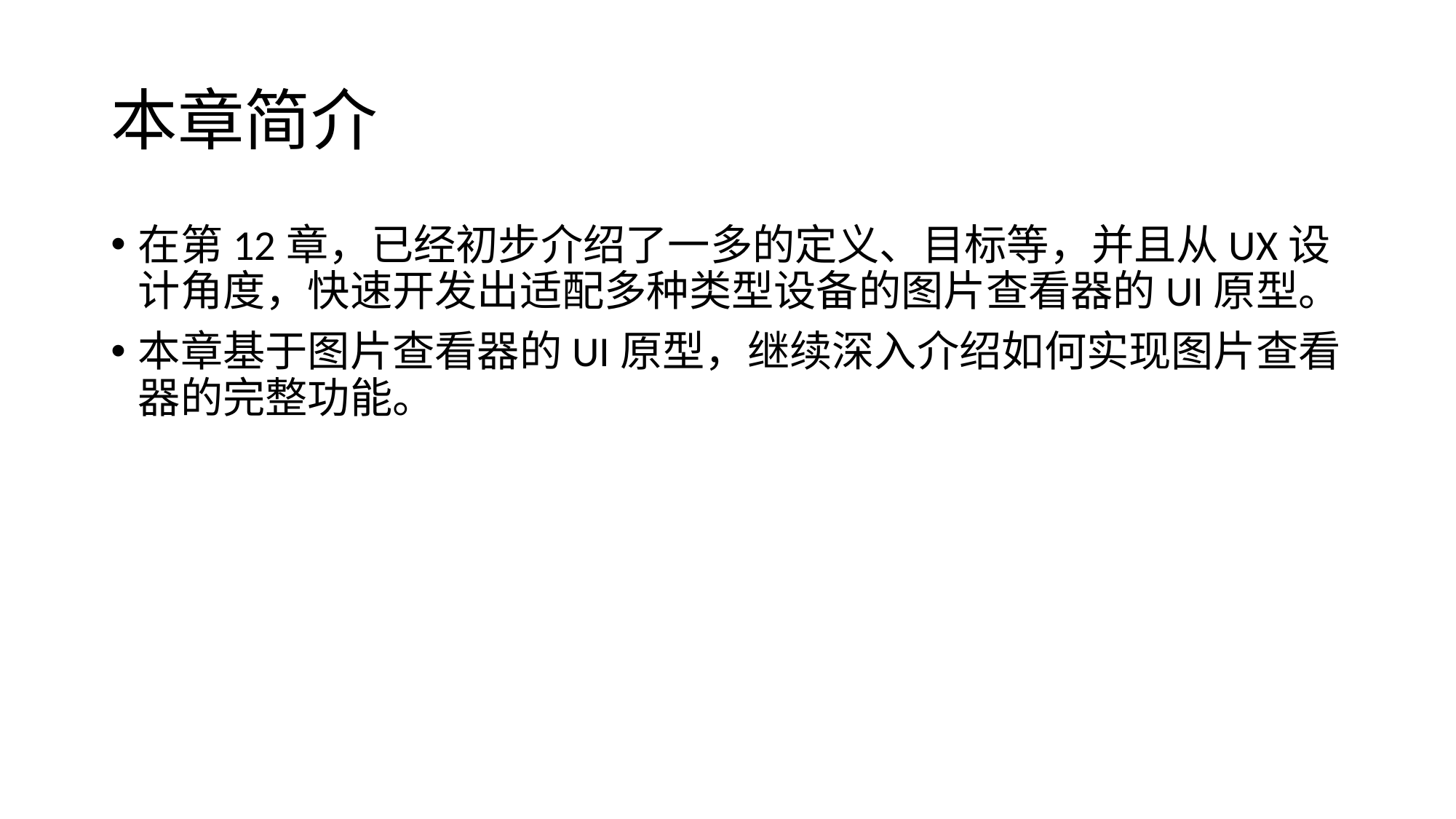

# 本章简介
在第12章，已经初步介绍了一多的定义、目标等，并且从UX设计角度，快速开发出适配多种类型设备的图片查看器的UI原型。
本章基于图片查看器的UI原型，继续深入介绍如何实现图片查看器的完整功能。